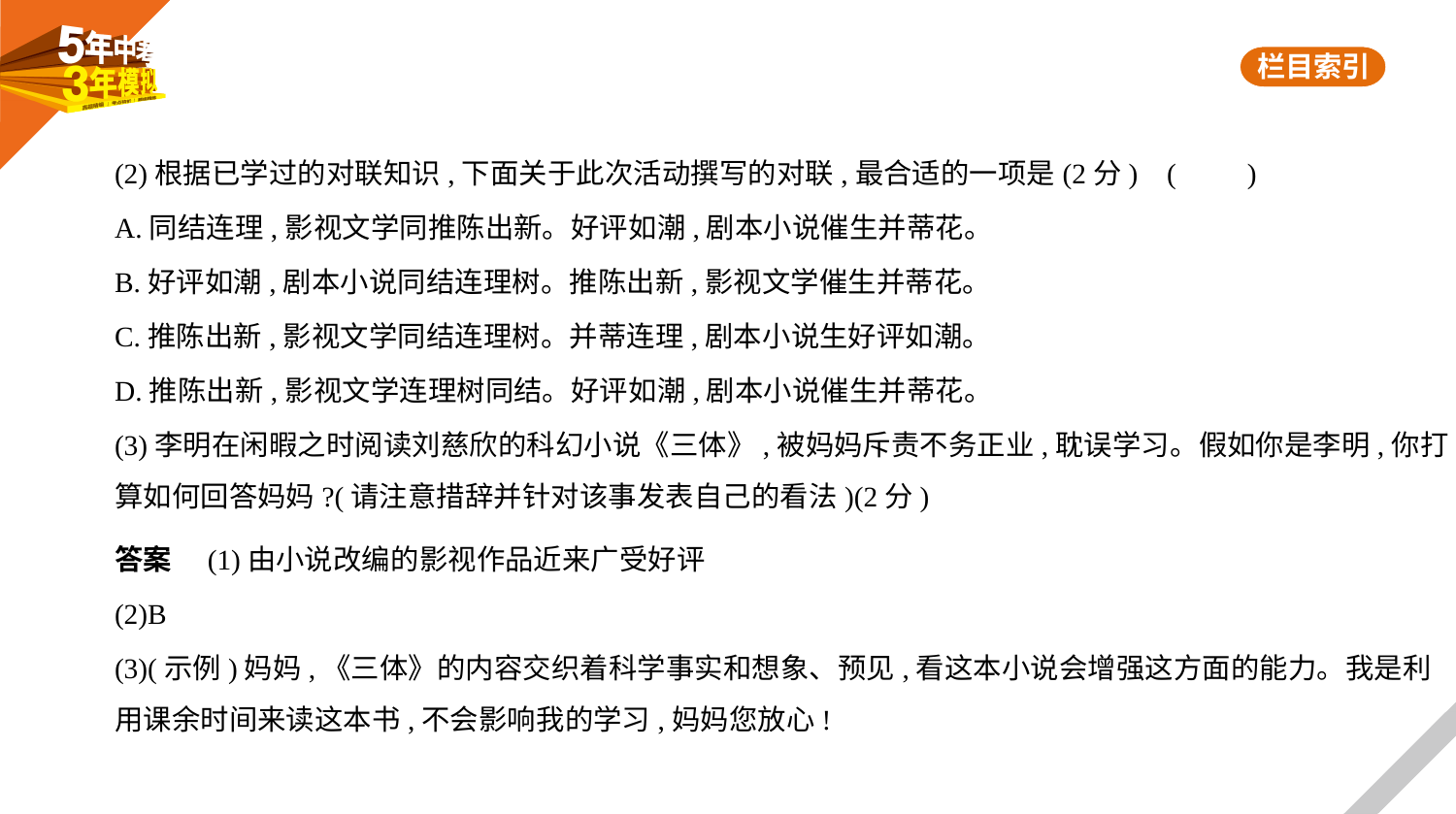

(2)根据已学过的对联知识,下面关于此次活动撰写的对联,最合适的一项是(2分) (　　)
A.同结连理,影视文学同推陈出新。好评如潮,剧本小说催生并蒂花。
B.好评如潮,剧本小说同结连理树。推陈出新,影视文学催生并蒂花。
C.推陈出新,影视文学同结连理树。并蒂连理,剧本小说生好评如潮。
D.推陈出新,影视文学连理树同结。好评如潮,剧本小说催生并蒂花。
(3)李明在闲暇之时阅读刘慈欣的科幻小说《三体》,被妈妈斥责不务正业,耽误学习。假如你是李明,你打
算如何回答妈妈?(请注意措辞并针对该事发表自己的看法)(2分)
答案　(1)由小说改编的影视作品近来广受好评
(2)B
(3)(示例)妈妈,《三体》的内容交织着科学事实和想象、预见,看这本小说会增强这方面的能力。我是利
用课余时间来读这本书,不会影响我的学习,妈妈您放心!